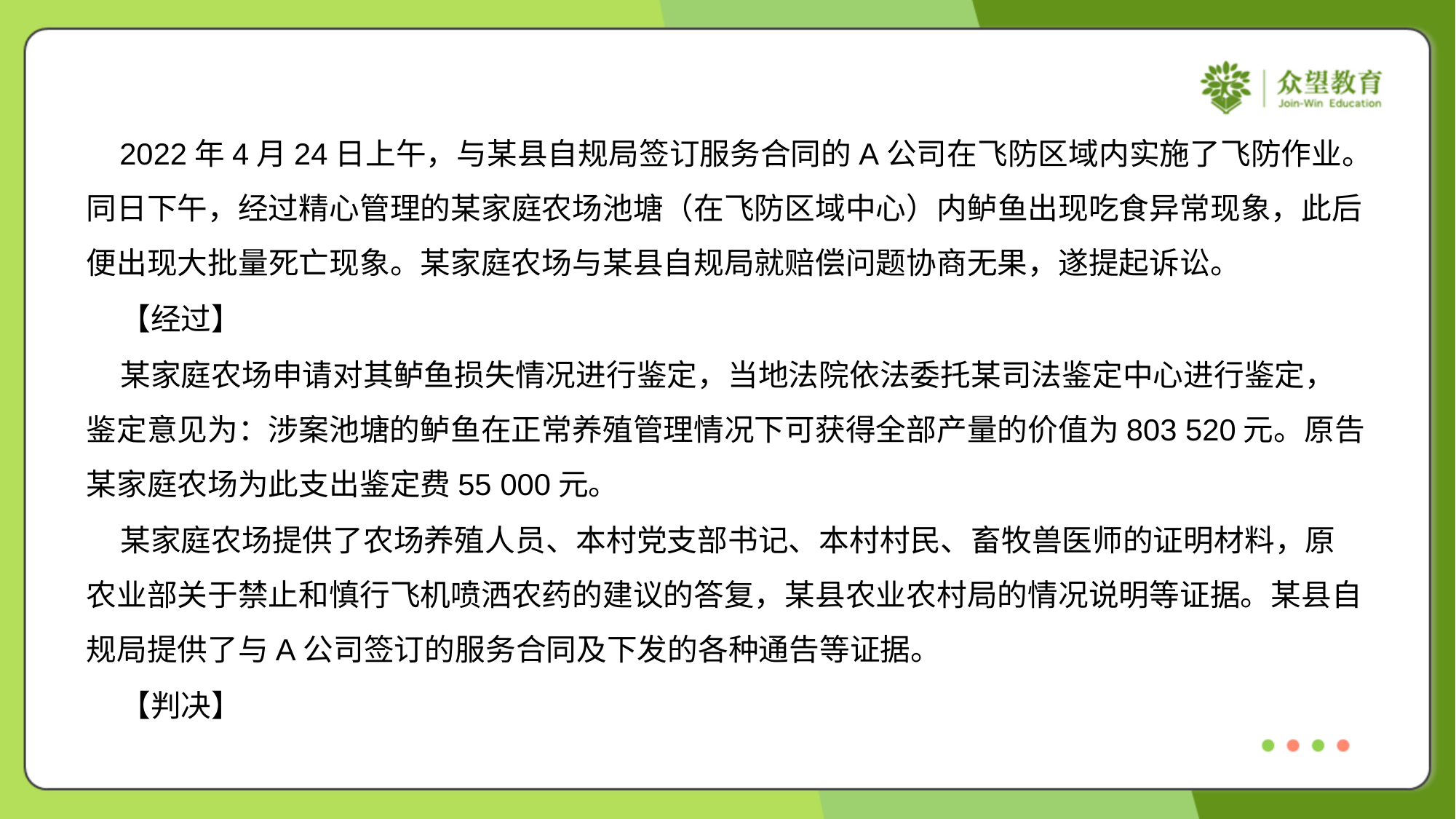

2022年4月24日上午，与某县自规局签订服务合同的A公司在飞防区域内实施了飞防作业。
同日下午，经过精心管理的某家庭农场池塘（在飞防区域中心）内鲈鱼出现吃食异常现象，此后
便出现大批量死亡现象。某家庭农场与某县自规局就赔偿问题协商无果，遂提起诉讼。
    【经过】
    某家庭农场申请对其鲈鱼损失情况进行鉴定，当地法院依法委托某司法鉴定中心进行鉴定，
鉴定意见为：涉案池塘的鲈鱼在正常养殖管理情况下可获得全部产量的价值为803 520元。原告
某家庭农场为此支出鉴定费55 000元。
    某家庭农场提供了农场养殖人员、本村党支部书记、本村村民、畜牧兽医师的证明材料，原
农业部关于禁止和慎行飞机喷洒农药的建议的答复，某县农业农村局的情况说明等证据。某县自
规局提供了与A公司签订的服务合同及下发的各种通告等证据。
    【判决】